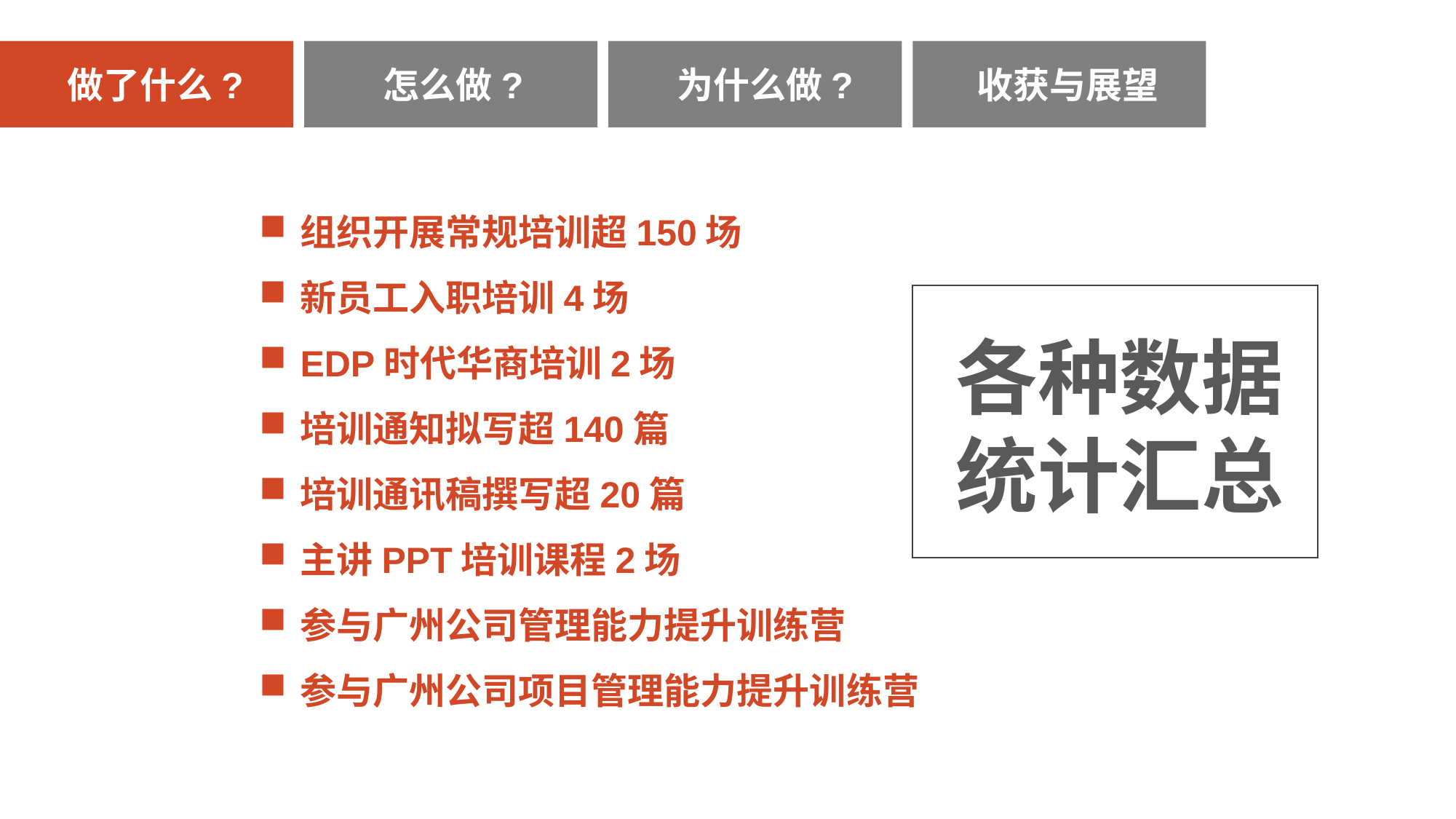

做了什么?
怎么做?
为什么做?
收获与展望
组织开展常规培训超150场
新员工入职培训4场
EDP时代华商培训2场
培训通知拟写超140篇
培训通讯稿撰写超20篇
主讲PPT培训课程2场
参与广州公司管理能力提升训练营
参与广州公司项目管理能力提升训练营

各种数据
统计汇总